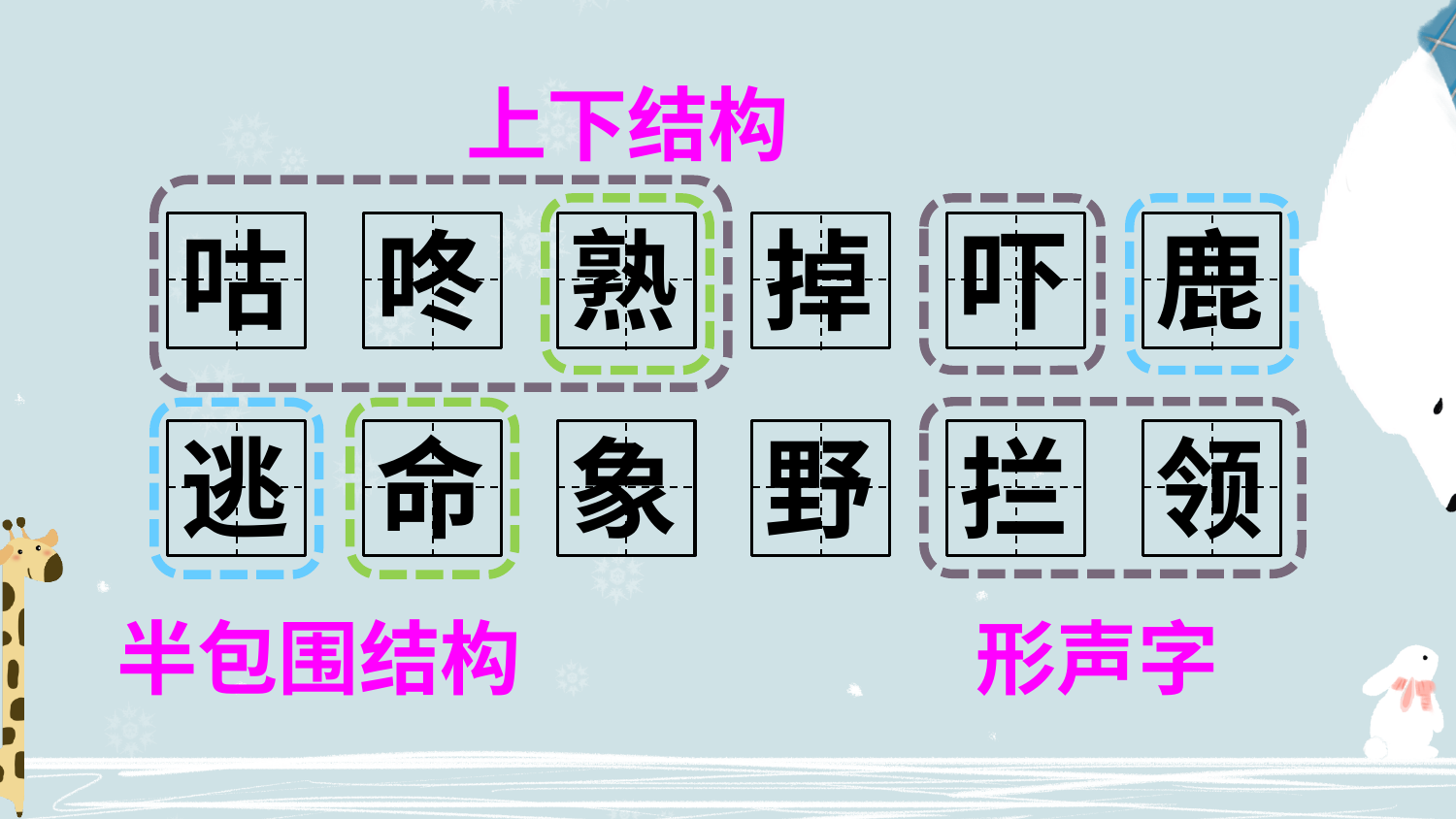

上下结构

咕

咚

熟

掉

吓

鹿

逃

命

象

野

拦

领

半包围结构
形声字